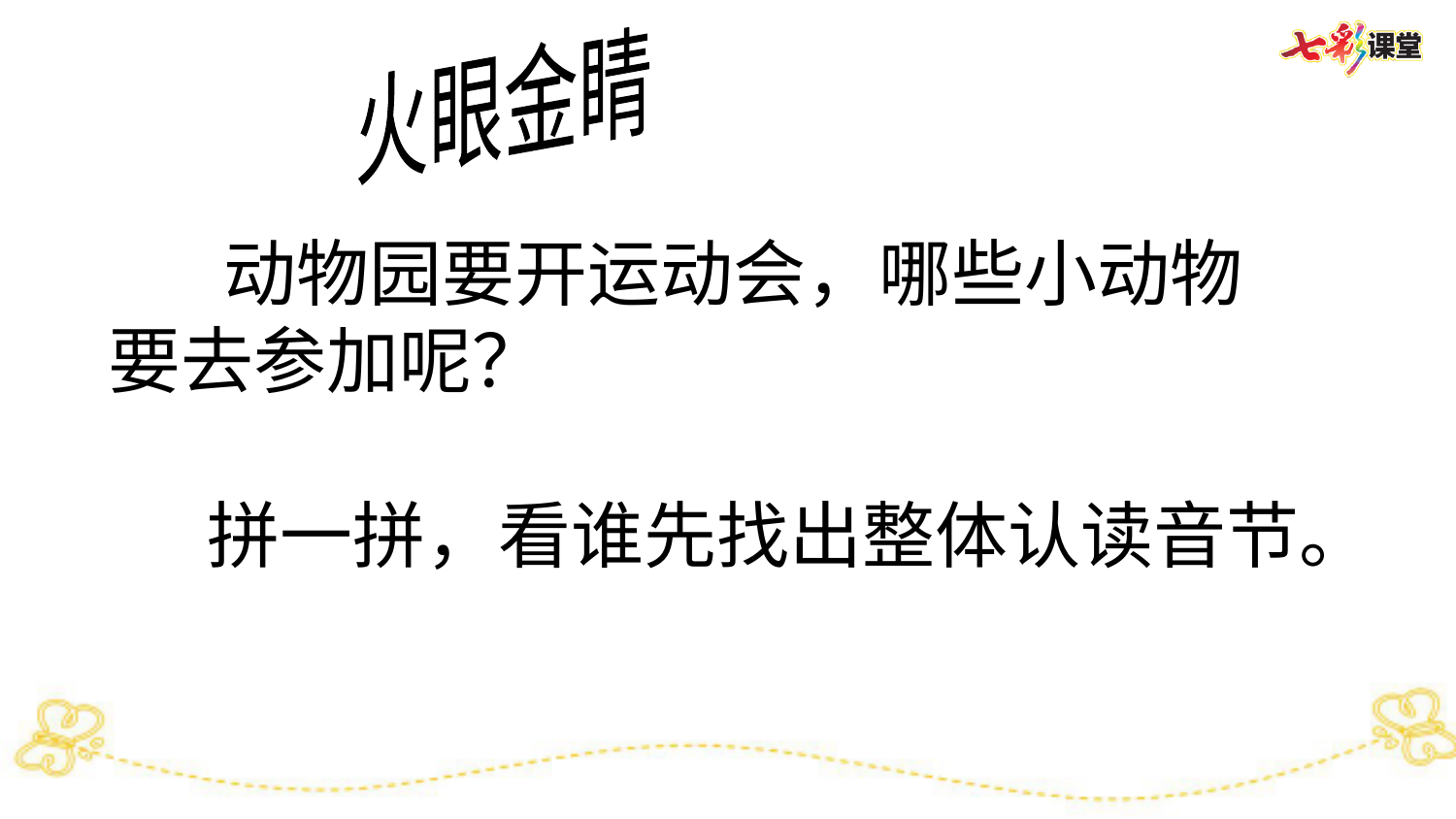

火眼金睛

      动物园要开运动会，哪些小动物要去参加呢？

     拼一拼，看谁先找出整体认读音节。